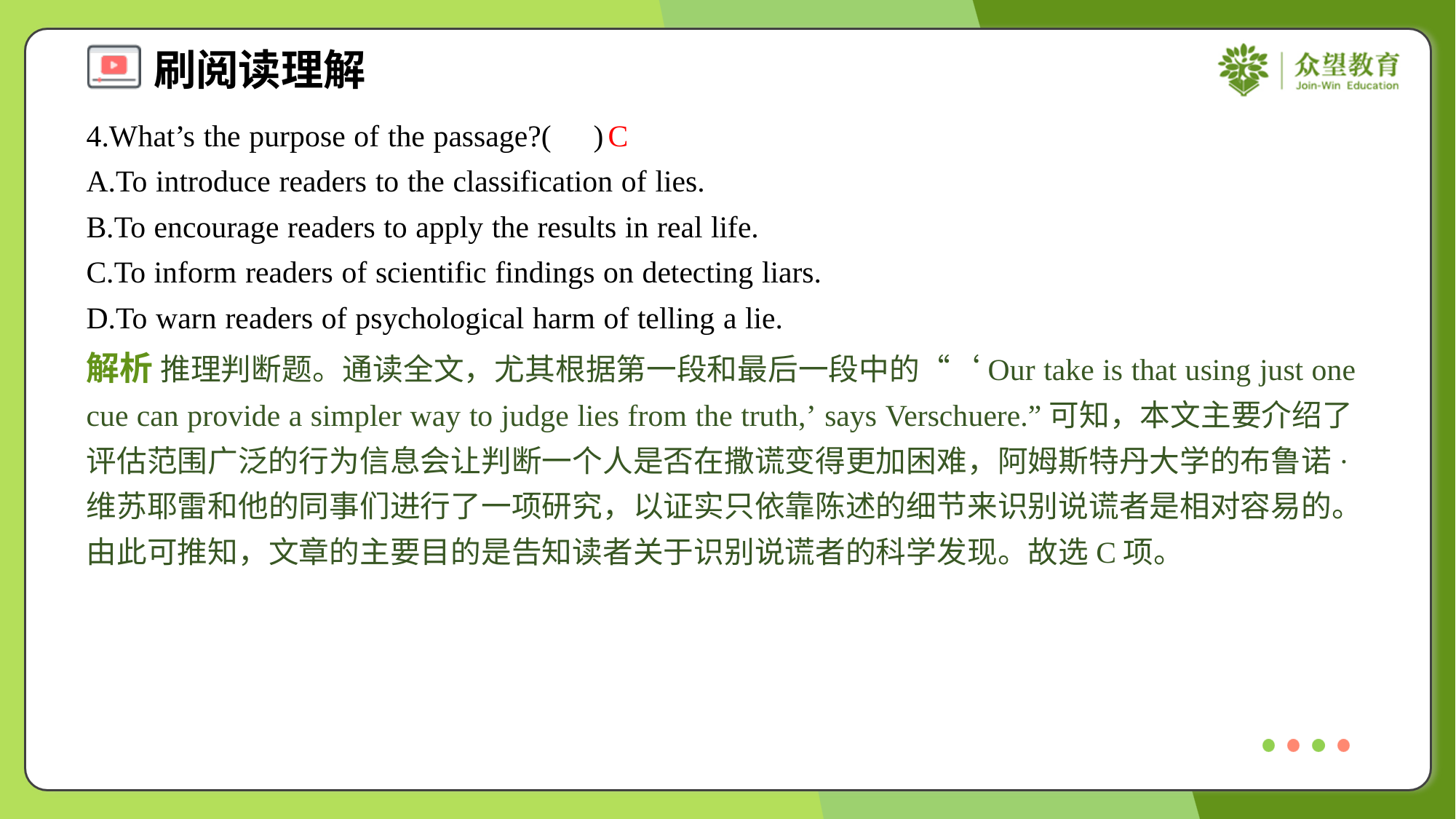

4.What’s the purpose of the passage?(     )
C
A.To introduce readers to the classification of lies.
B.To encourage readers to apply the results in real life.
C.To inform readers of scientific findings on detecting liars.
D.To warn readers of psychological harm of telling a lie.
解析 推理判断题。通读全文，尤其根据第一段和最后一段中的“‘Our take is that using just one cue can provide a simpler way to judge lies from the truth,’ says Verschuere.”可知，本文主要介绍了评估范围广泛的行为信息会让判断一个人是否在撒谎变得更加困难，阿姆斯特丹大学的布鲁诺·维苏耶雷和他的同事们进行了一项研究，以证实只依靠陈述的细节来识别说谎者是相对容易的。由此可推知，文章的主要目的是告知读者关于识别说谎者的科学发现。故选C项。